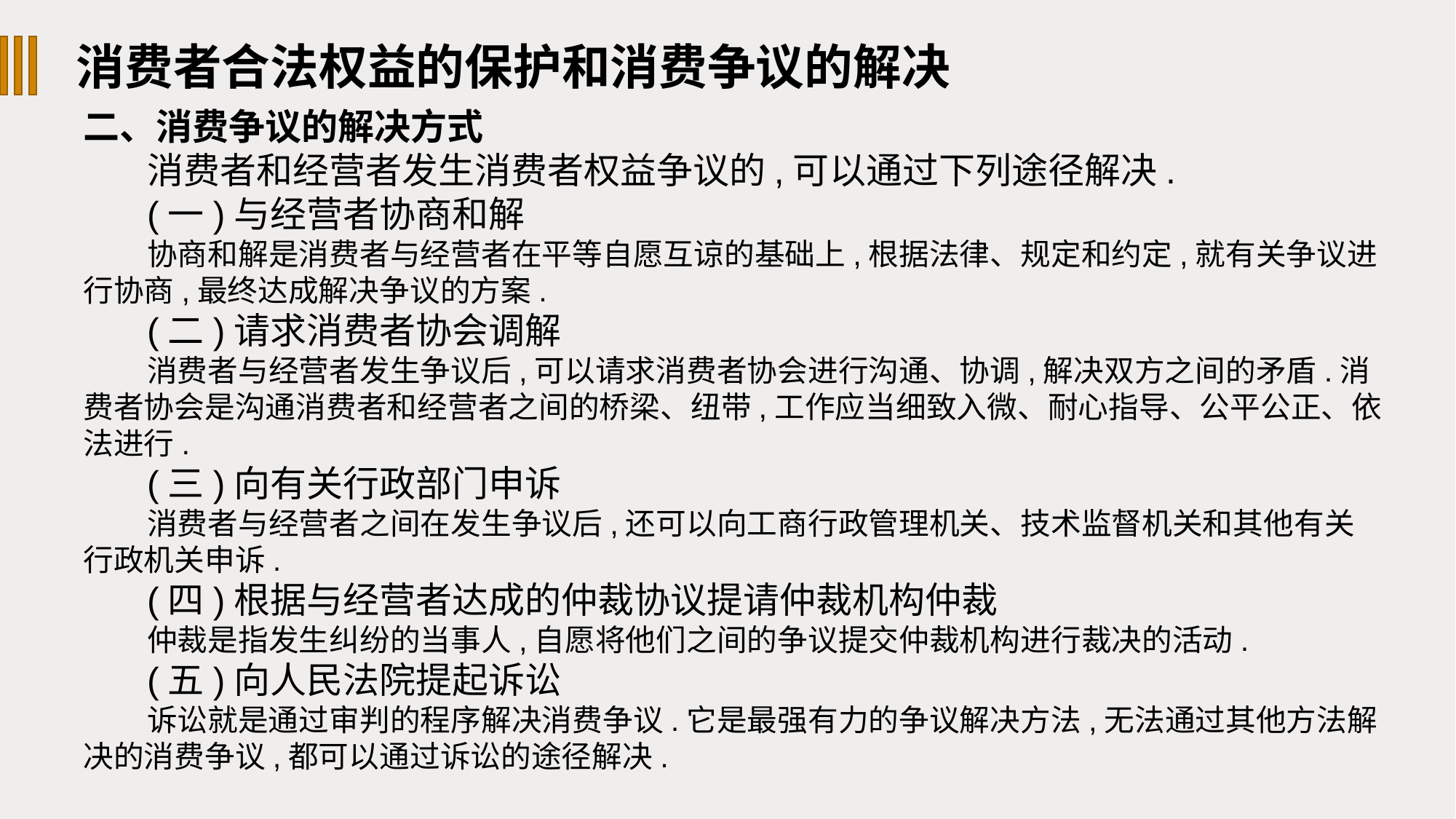

消费者合法权益的保护和消费争议的解决

二、消费争议的解决方式
消费者和经营者发生消费者权益争议的,可以通过下列途径解决.
(一)与经营者协商和解
协商和解是消费者与经营者在平等自愿互谅的基础上,根据法律、规定和约定,就有关争议进行协商,最终达成解决争议的方案.
(二)请求消费者协会调解
消费者与经营者发生争议后,可以请求消费者协会进行沟通、协调,解决双方之间的矛盾.消费者协会是沟通消费者和经营者之间的桥梁、纽带,工作应当细致入微、耐心指导、公平公正、依法进行.
(三)向有关行政部门申诉
消费者与经营者之间在发生争议后,还可以向工商行政管理机关、技术监督机关和其他有关行政机关申诉.
(四)根据与经营者达成的仲裁协议提请仲裁机构仲裁
仲裁是指发生纠纷的当事人,自愿将他们之间的争议提交仲裁机构进行裁决的活动.
(五)向人民法院提起诉讼
诉讼就是通过审判的程序解决消费争议.它是最强有力的争议解决方法,无法通过其他方法解决的消费争议,都可以通过诉讼的途径解决.